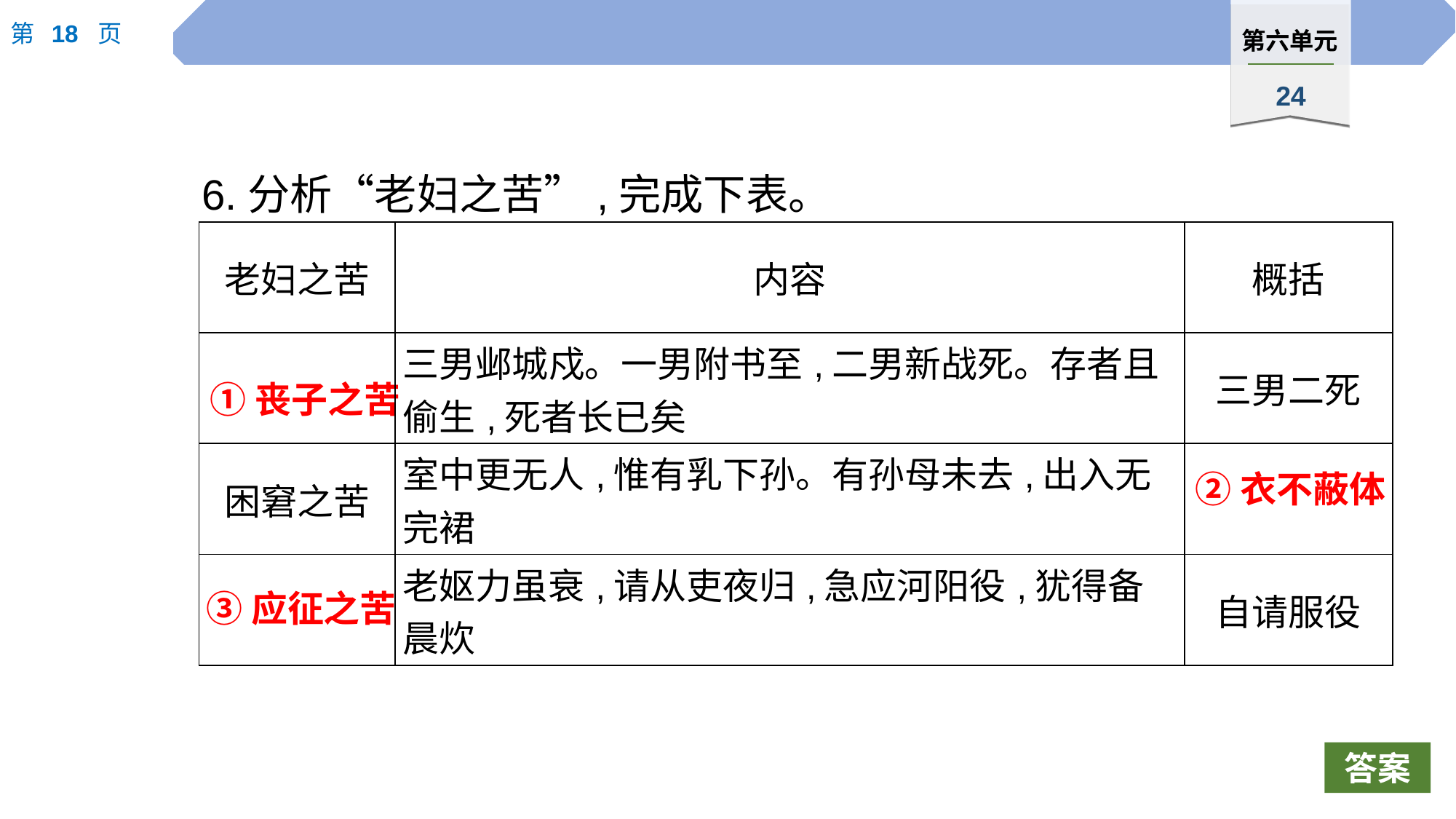

6.分析“老妇之苦”,完成下表。
| 老妇之苦 | 内容 | 概括 |
| --- | --- | --- |
|  | 三男邺城戍。一男附书至,二男新战死。存者且偷生,死者长已矣 | 三男二死 |
| 困窘之苦 | 室中更无人,惟有乳下孙。有孙母未去,出入无完裙 |  |
|  | 老妪力虽衰,请从吏夜归,急应河阳役,犹得备晨炊 | 自请服役 |
①丧子之苦
②衣不蔽体
③应征之苦
答案